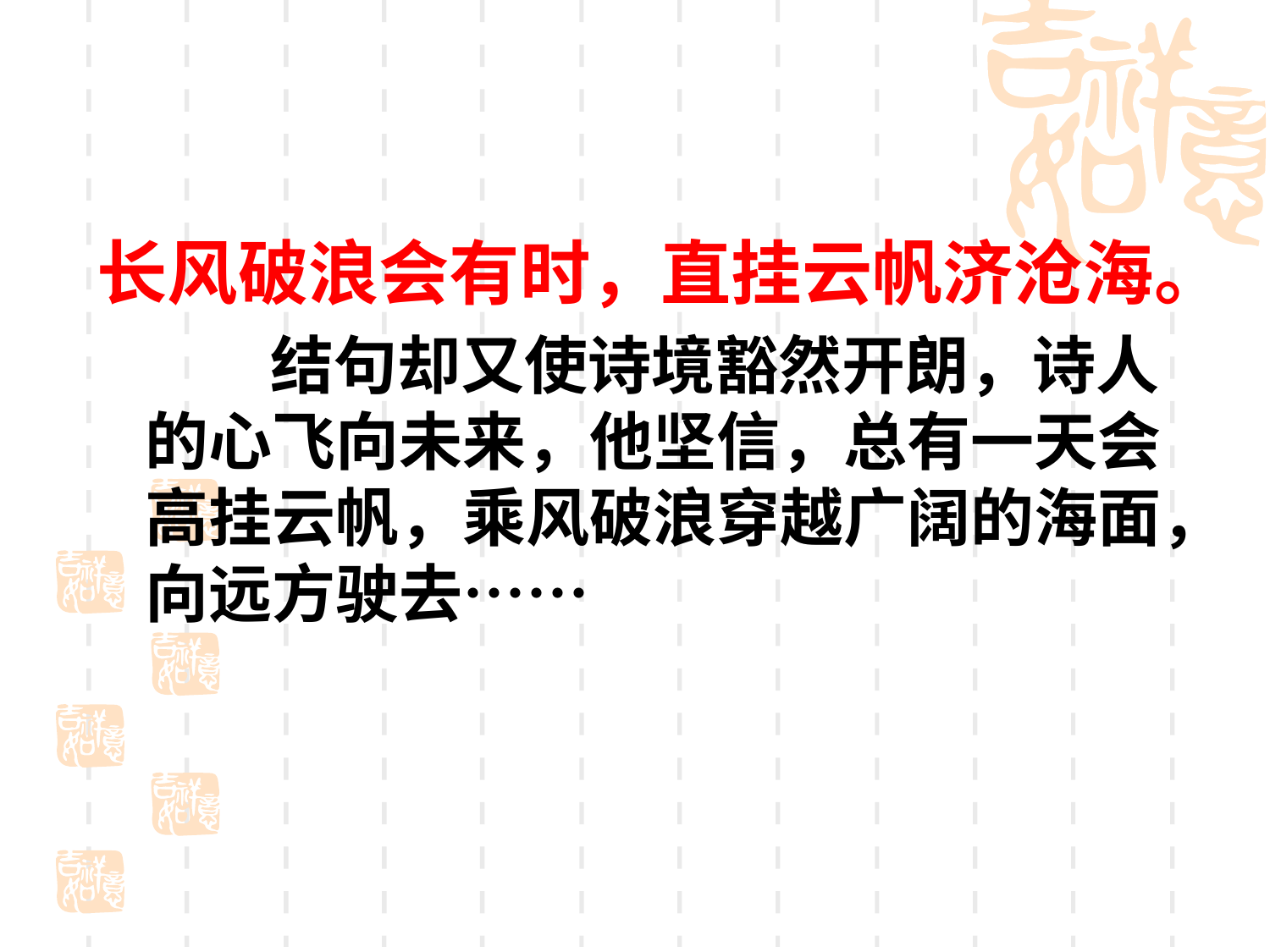

#
长风破浪会有时，直挂云帆济沧海。
           结句却又使诗境豁然开朗，诗人的心飞向未来，他坚信，总有一天会高挂云帆，乘风破浪穿越广阔的海面，向远方驶去……